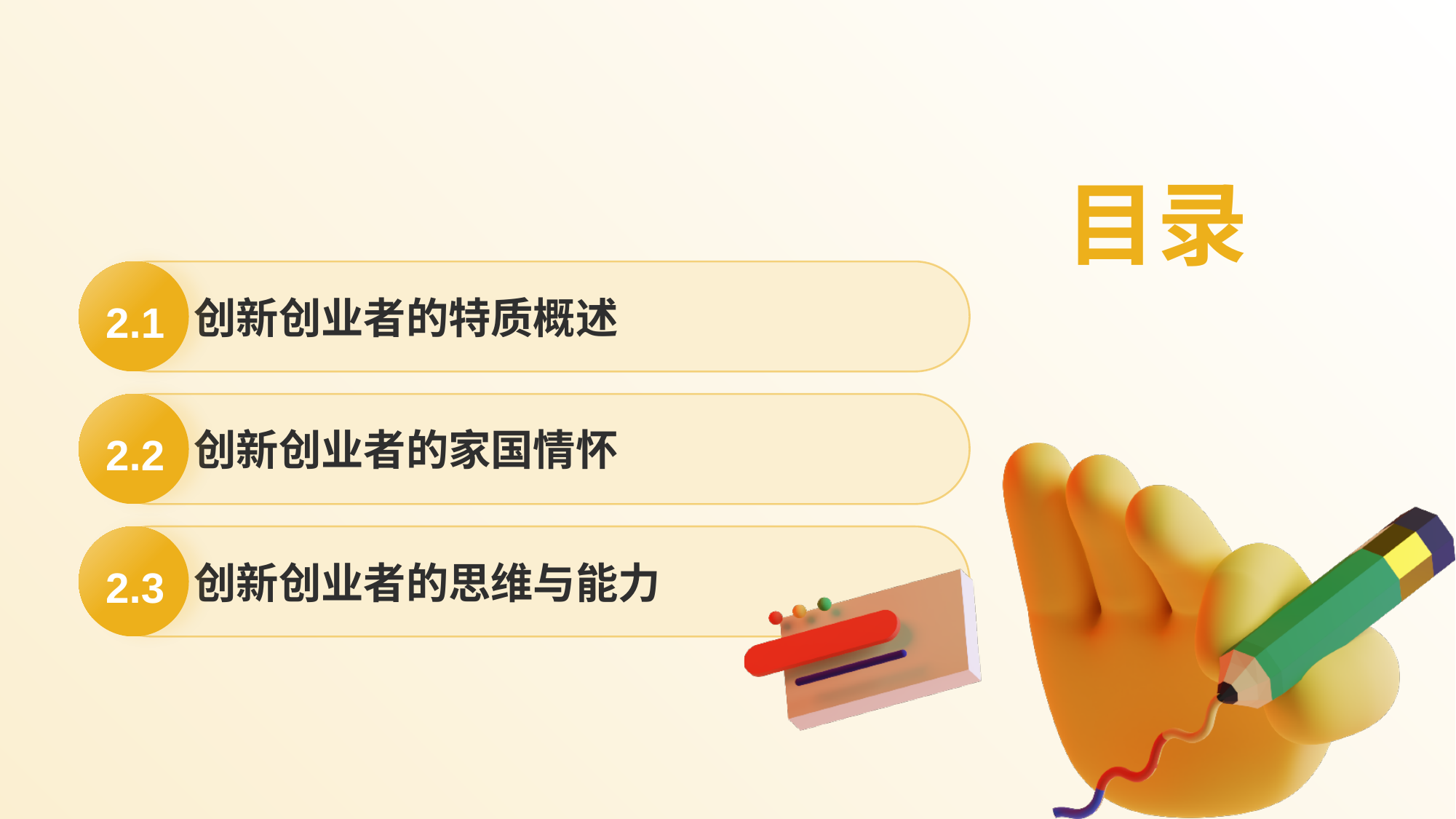

目录
2.1
创新创业者的特质概述
2.2
创新创业者的家国情怀

创新创业者的思维与能力
2.3